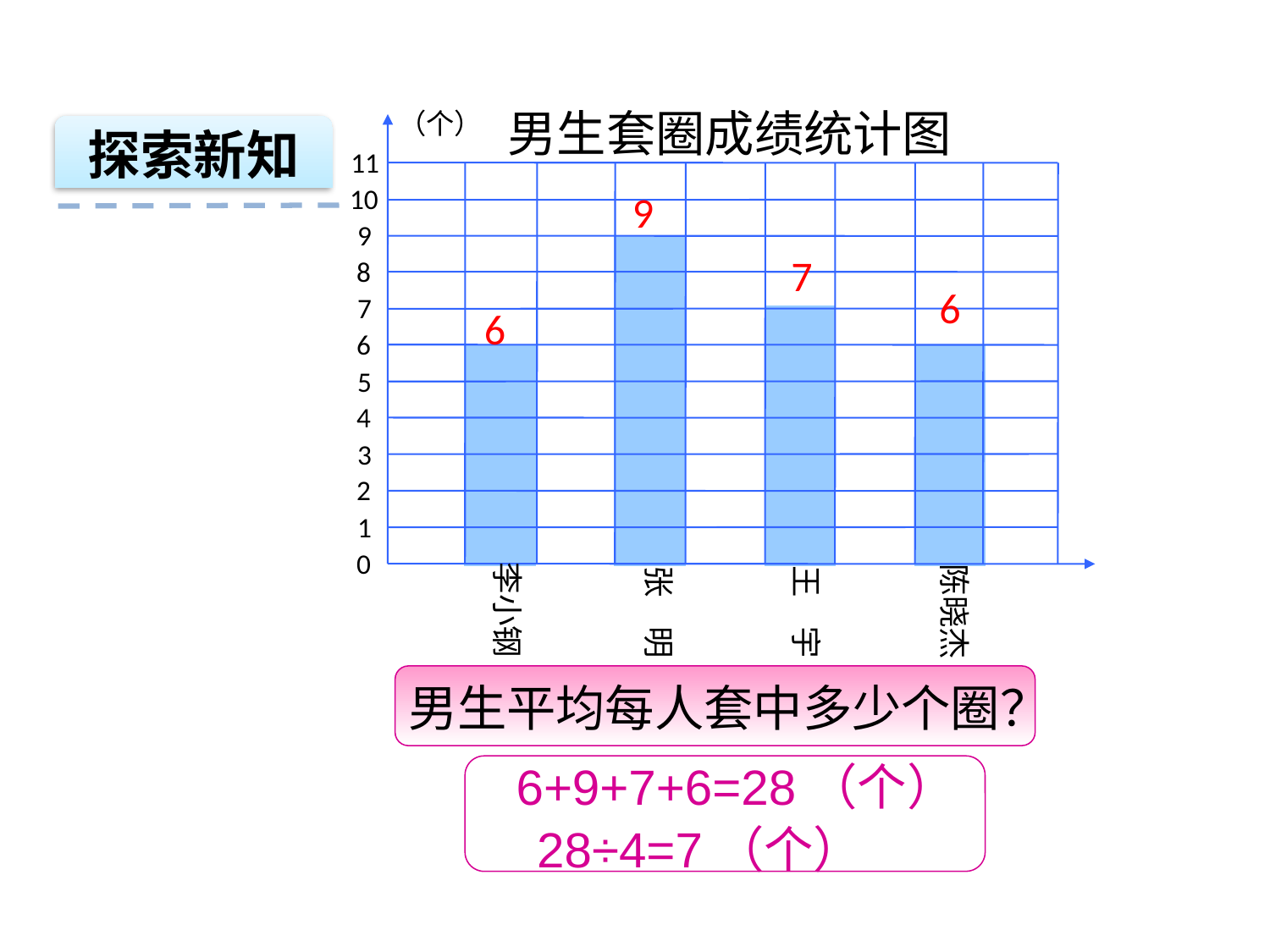

男生套圈成绩统计图
（个）
探索新知

11

10
9

9

7
8

6
7
6

6

5

4

3

2

1

0
张    明
王    宇
李小钢
陈晓杰

男生平均每人套中多少个圈？
6+9+7+6=28（个）

28÷4=7（个）